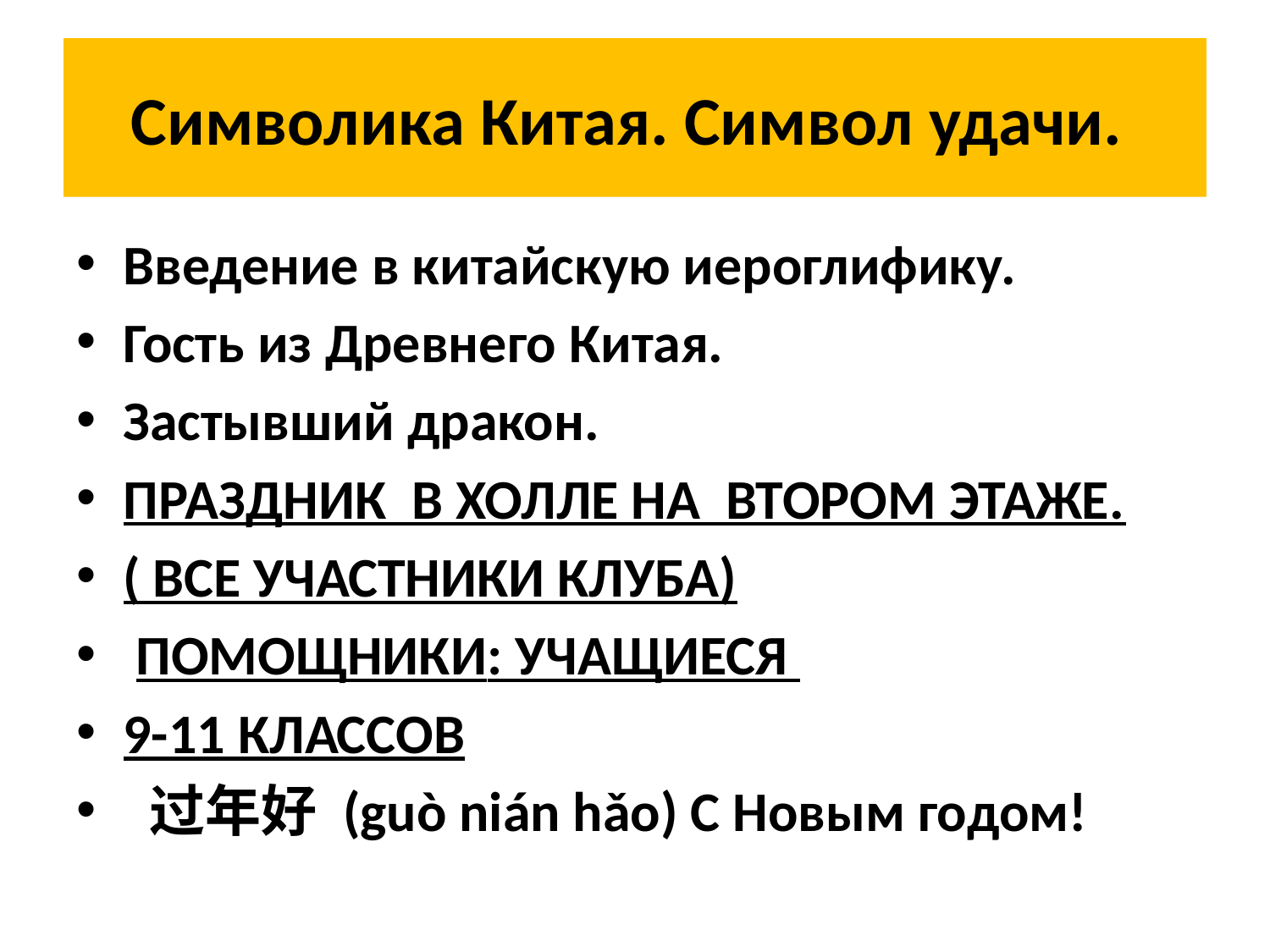

# Символика Китая. Символ удачи.
Введение в китайскую иероглифику.
Гость из Древнего Китая.
Застывший дракон.
ПРАЗДНИК  В ХОЛЛЕ НА  ВТОРОМ ЭТАЖЕ.
( ВСЕ УЧАСТНИКИ КЛУБА)
 ПОМОЩНИКИ: УЧАЩИЕСЯ
9-11 КЛАССОВ
 过年好 (guò nián hǎo) С Новым годом!